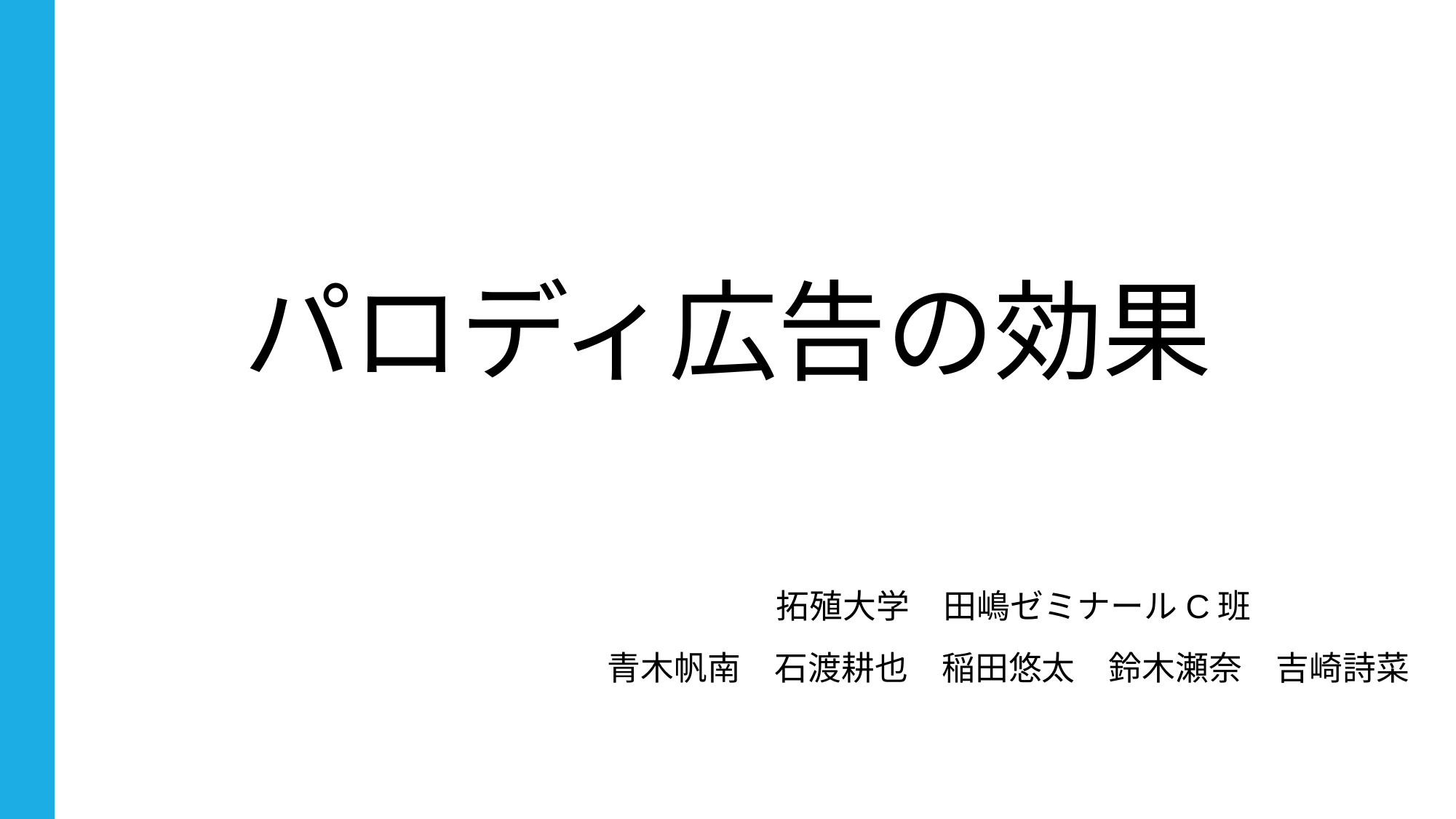

# パロディ広告の効果
　　　　　　　　　　　　　　拓殖大学　田嶋ゼミナールC班
青木帆南　石渡耕也　稲田悠太　鈴木瀬奈　吉崎詩菜